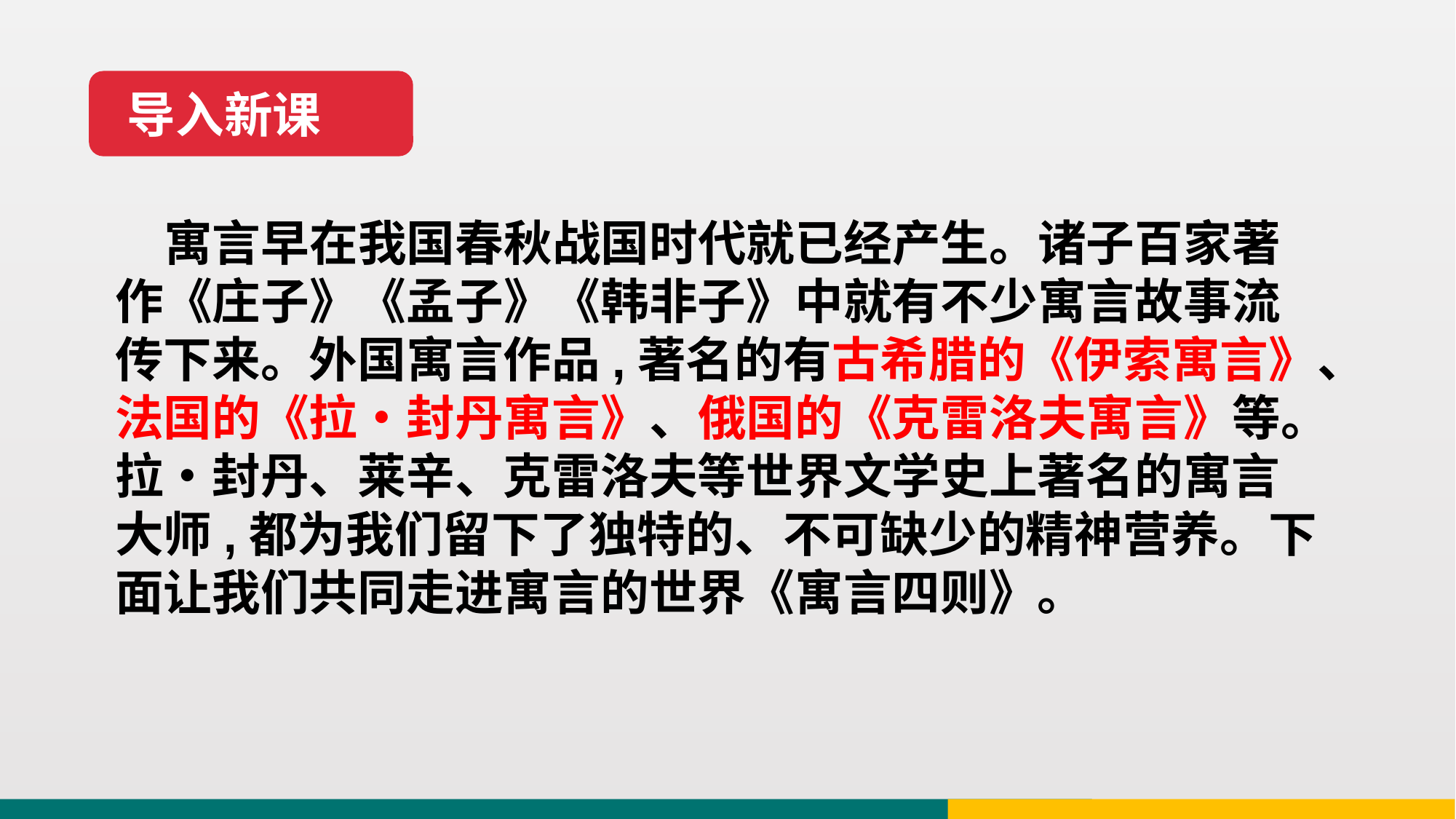

导入新课
    寓言早在我国春秋战国时代就已经产生。诸子百家著作《庄子》《孟子》《韩非子》中就有不少寓言故事流传下来。外国寓言作品,著名的有古希腊的《伊索寓言》、法国的《拉•封丹寓言》、俄国的《克雷洛夫寓言》等。拉•封丹、莱辛、克雷洛夫等世界文学史上著名的寓言大师,都为我们留下了独特的、不可缺少的精神营养。下面让我们共同走进寓言的世界《寓言四则》。